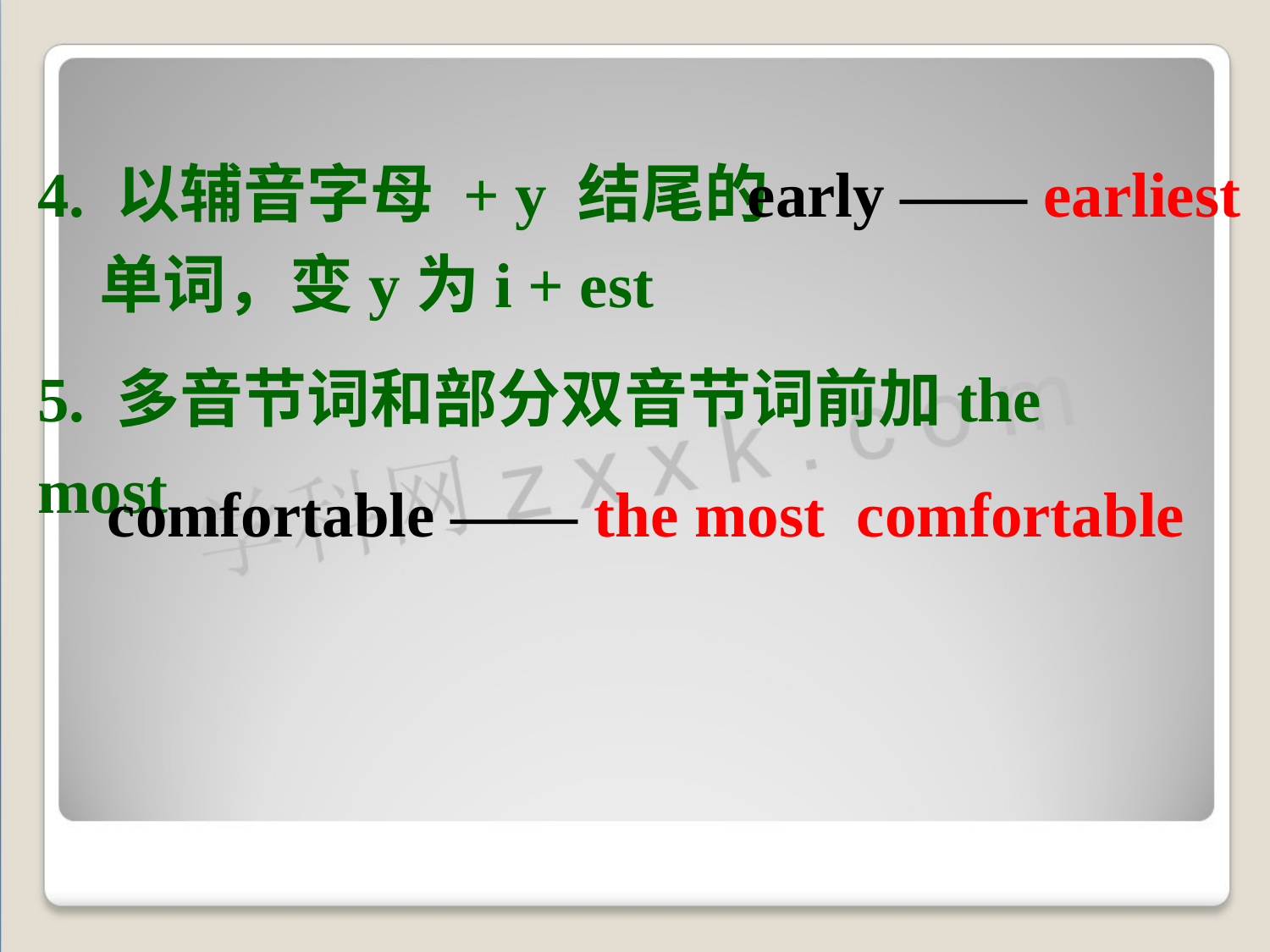

4. 以辅音字母 + y 结尾的	单词，变y为i + est
early —— earliest
5. 多音节词和部分双音节词前加the most
comfortable —— the most  comfortable